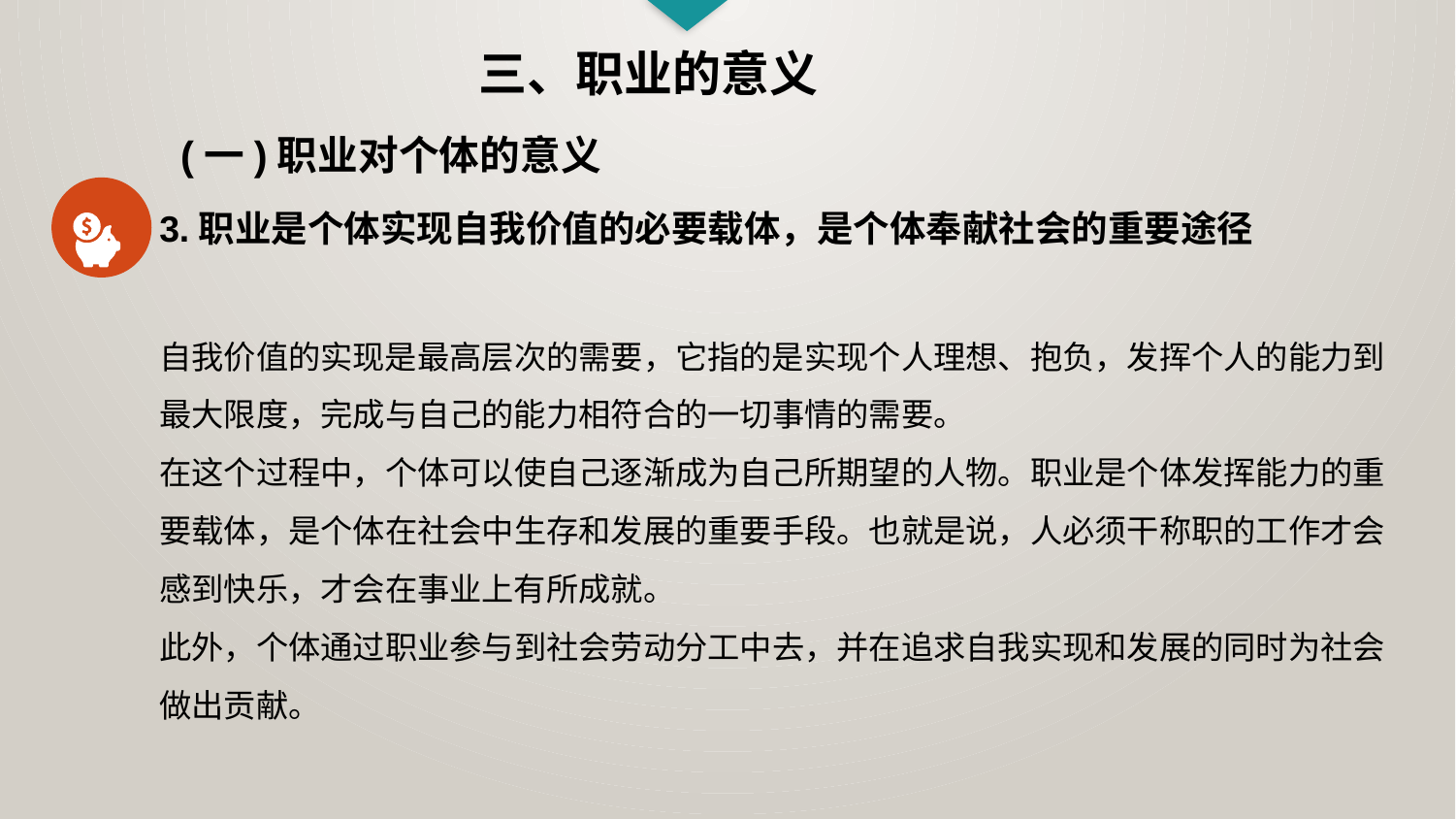

三、职业的意义
(一)职业对个体的意义

3.职业是个体实现自我价值的必要载体，是个体奉献社会的重要途径

自我价值的实现是最高层次的需要，它指的是实现个人理想、抱负，发挥个人的能力到最大限度，完成与自己的能力相符合的一切事情的需要。
在这个过程中，个体可以使自己逐渐成为自己所期望的人物。职业是个体发挥能力的重要载体，是个体在社会中生存和发展的重要手段。也就是说，人必须干称职的工作才会感到快乐，才会在事业上有所成就。
此外，个体通过职业参与到社会劳动分工中去，并在追求自我实现和发展的同时为社会做出贡献。
17